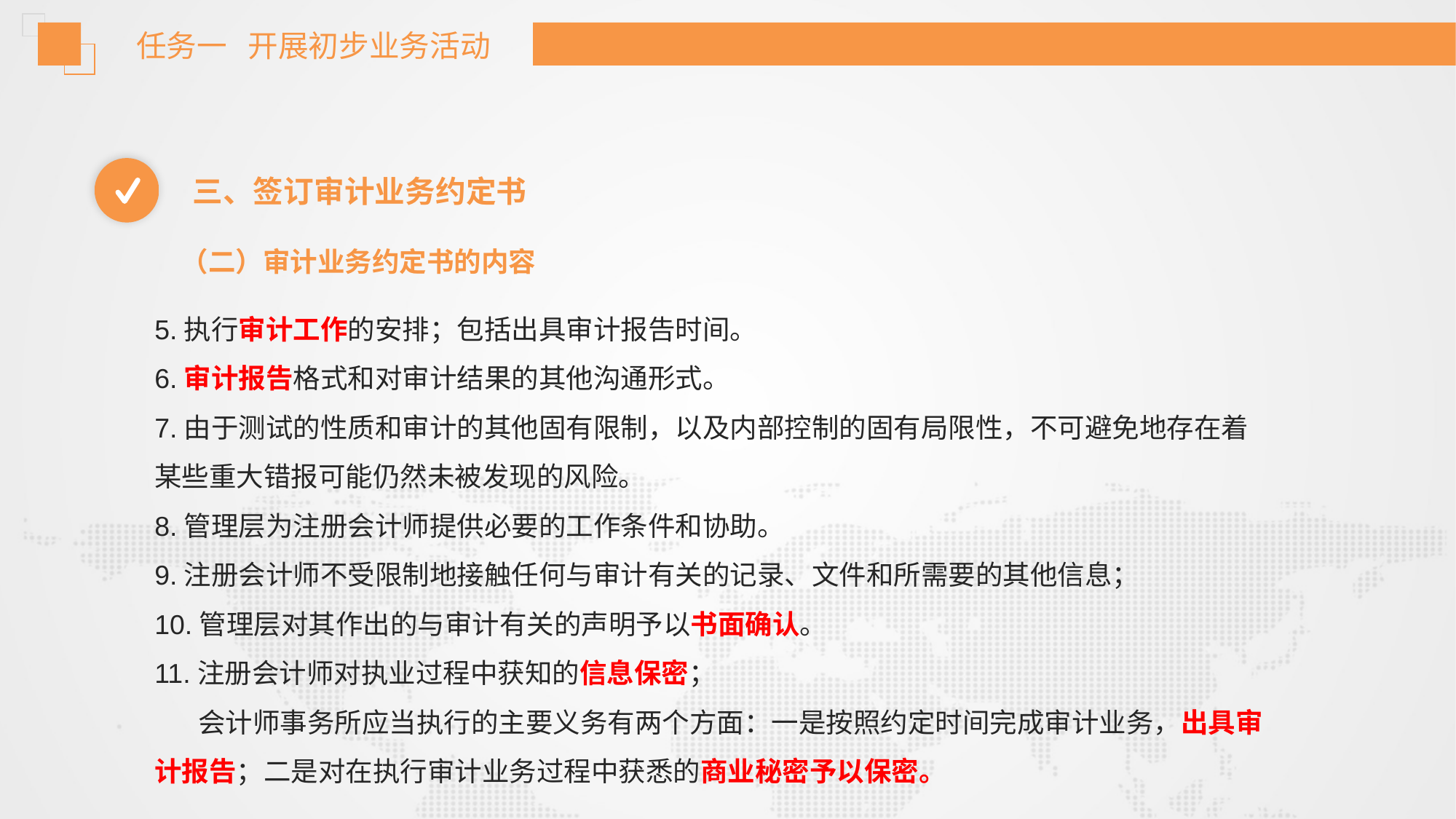

任务一   开展初步业务活动

三、签订审计业务约定书
（二）审计业务约定书的内容
5.执行审计工作的安排；包括出具审计报告时间。
6.审计报告格式和对审计结果的其他沟通形式。
7.由于测试的性质和审计的其他固有限制，以及内部控制的固有局限性，不可避免地存在着某些重大错报可能仍然未被发现的风险。
8.管理层为注册会计师提供必要的工作条件和协助。
9.注册会计师不受限制地接触任何与审计有关的记录、文件和所需要的其他信息；
10.管理层对其作出的与审计有关的声明予以书面确认。
11.注册会计师对执业过程中获知的信息保密；
      会计师事务所应当执行的主要义务有两个方面：一是按照约定时间完成审计业务，出具审计报告；二是对在执行审计业务过程中获悉的商业秘密予以保密。